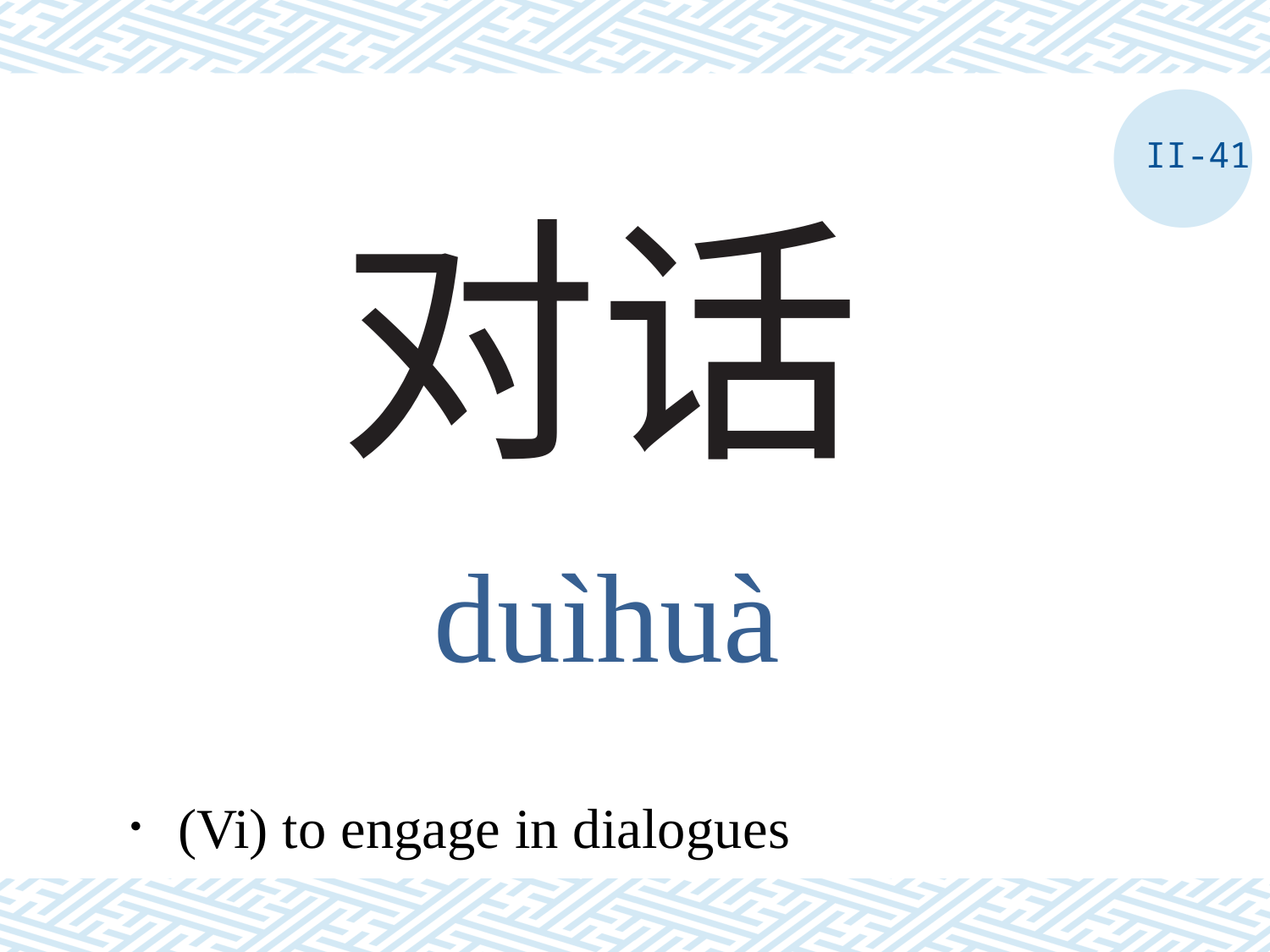

II-41

# 对话
duìhuà
．(Vi) to engage in dialogues